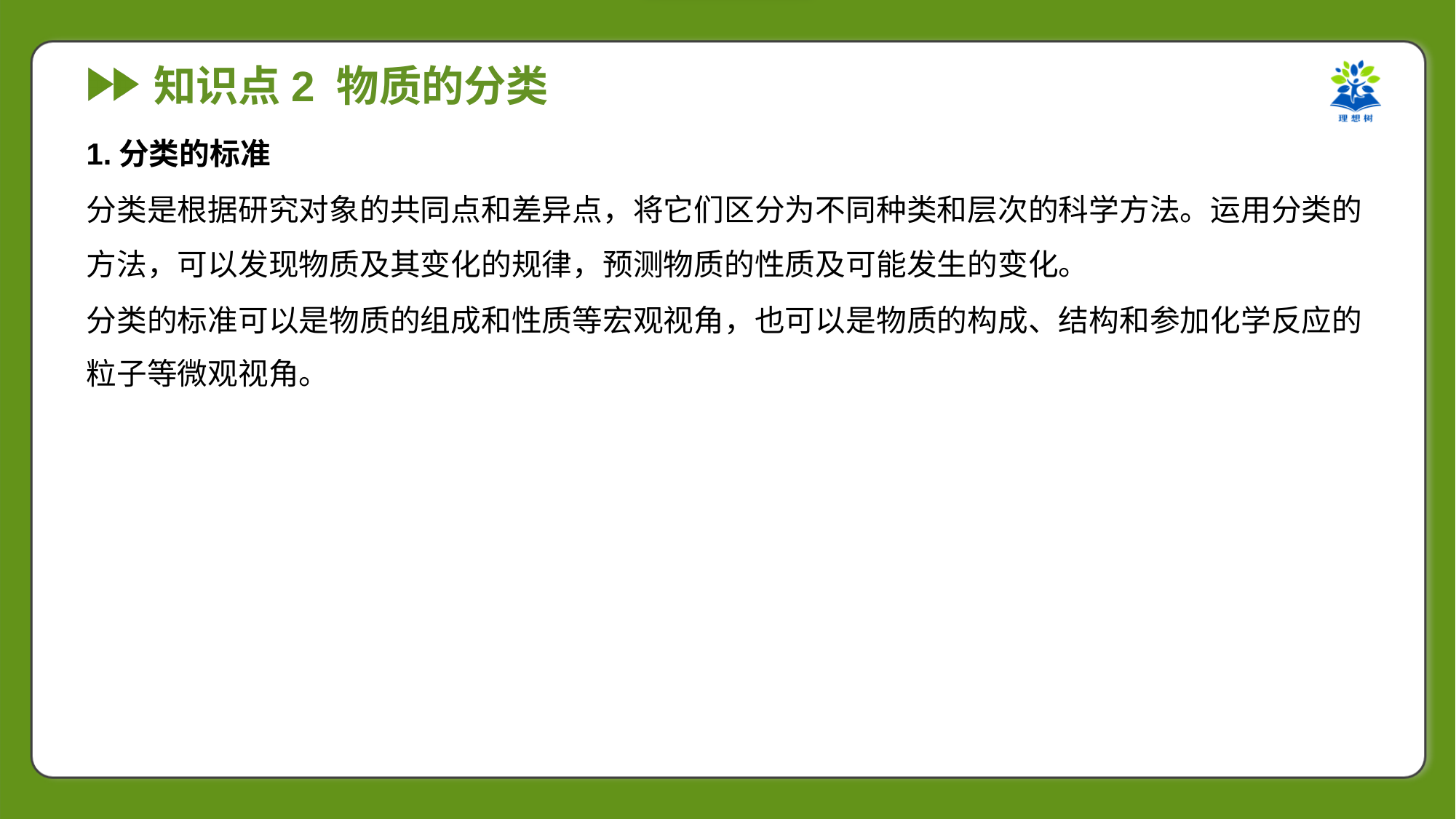

1.分类的标准
分类是根据研究对象的共同点和差异点，将它们区分为不同种类和层次的科学方法。运用分类的
方法，可以发现物质及其变化的规律，预测物质的性质及可能发生的变化。
分类的标准可以是物质的组成和性质等宏观视角，也可以是物质的构成、结构和参加化学反应的
粒子等微观视角。